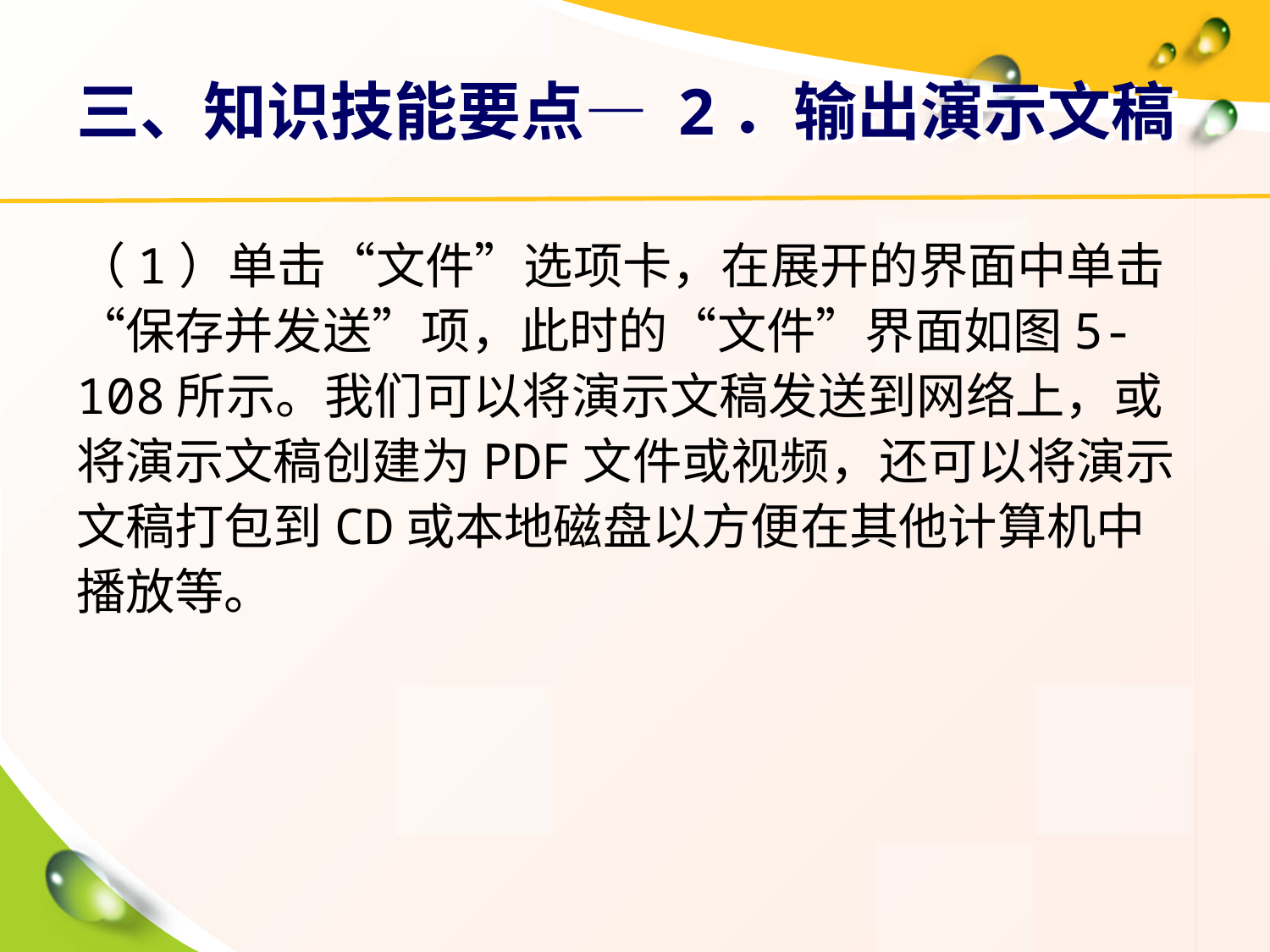

# 三、知识技能要点— 2．输出演示文稿
（1）单击“文件”选项卡，在展开的界面中单击“保存并发送”项，此时的“文件”界面如图5-108所示。我们可以将演示文稿发送到网络上，或将演示文稿创建为PDF文件或视频，还可以将演示文稿打包到CD或本地磁盘以方便在其他计算机中播放等。